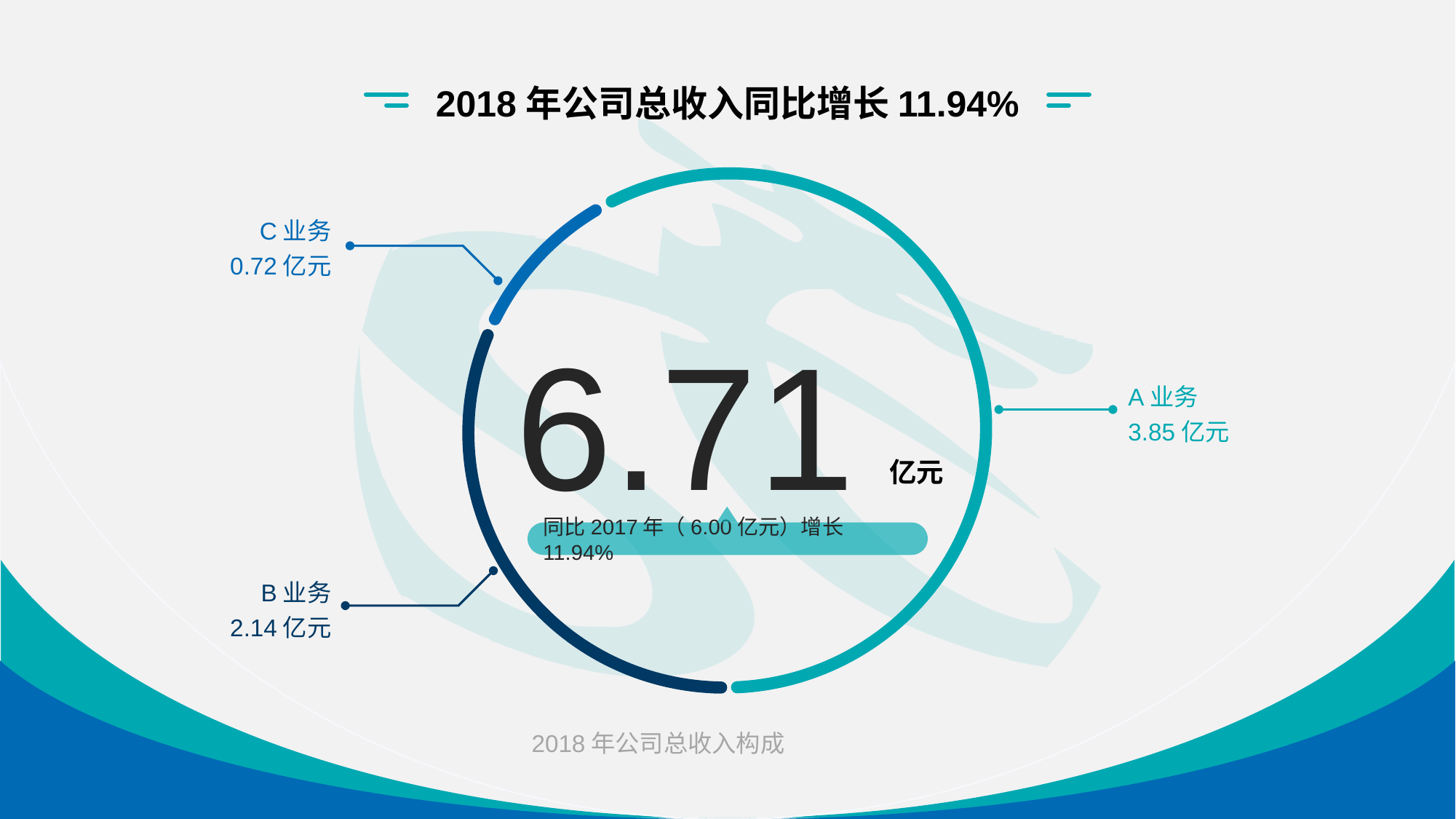

2018年公司总收入同比增长11.94%

C业务
0.72亿元

6.71

A业务
3.85亿元
亿元

同比2017年（6.00亿元）增长11.94%

B业务
2.14亿元

2018年公司总收入构成